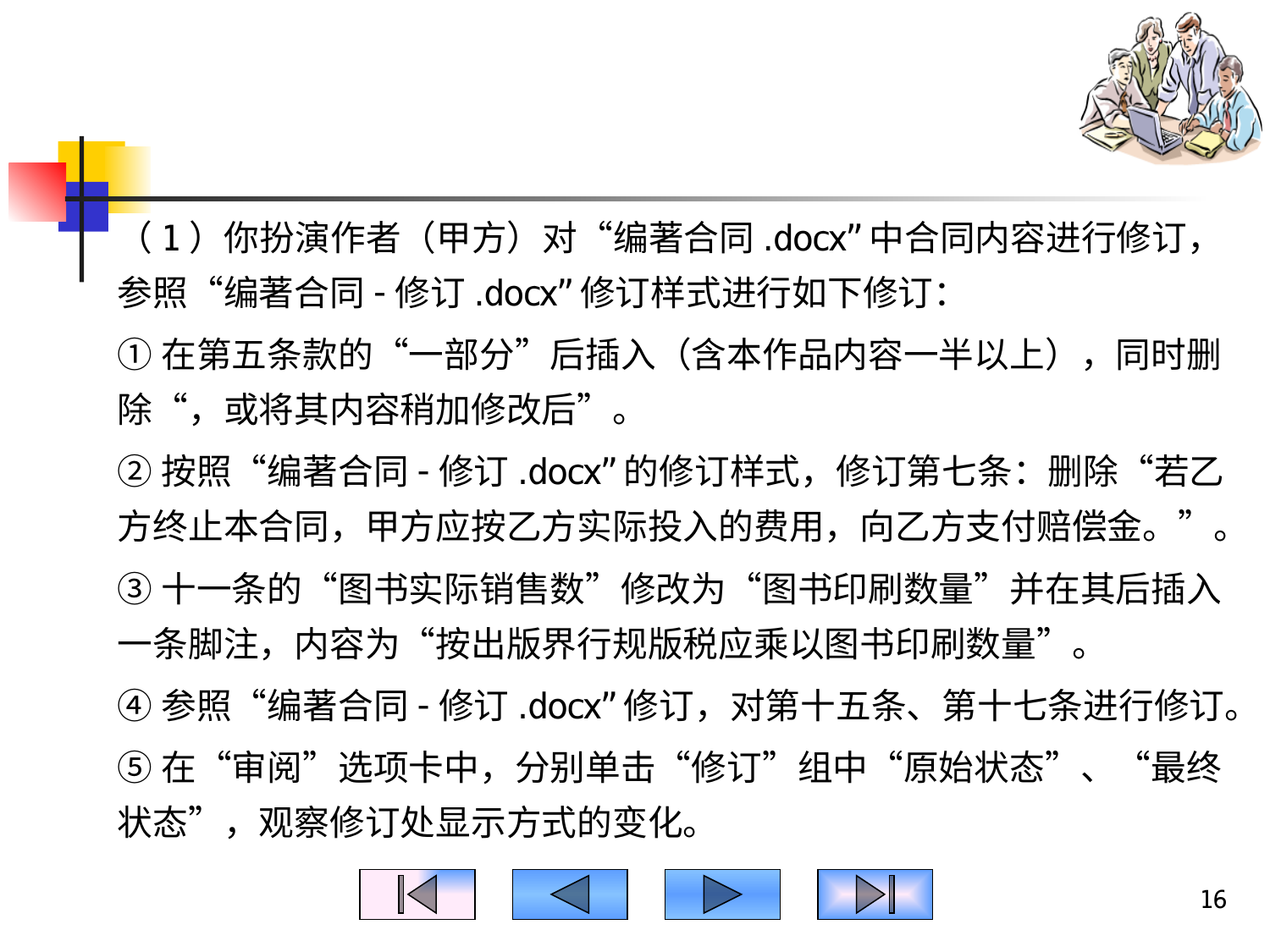

#
（1）你扮演作者（甲方）对“编著合同.docx”中合同内容进行修订，参照“编著合同-修订.docx”修订样式进行如下修订：
①在第五条款的“一部分”后插入（含本作品内容一半以上），同时删除“，或将其内容稍加修改后”。
②按照“编著合同-修订.docx”的修订样式，修订第七条：删除“若乙方终止本合同，甲方应按乙方实际投入的费用，向乙方支付赔偿金。”。
③十一条的“图书实际销售数”修改为“图书印刷数量”并在其后插入一条脚注，内容为“按出版界行规版税应乘以图书印刷数量”。
④参照“编著合同-修订.docx”修订，对第十五条、第十七条进行修订。
⑤在“审阅”选项卡中，分别单击“修订”组中“原始状态”、“最终状态”，观察修订处显示方式的变化。
16